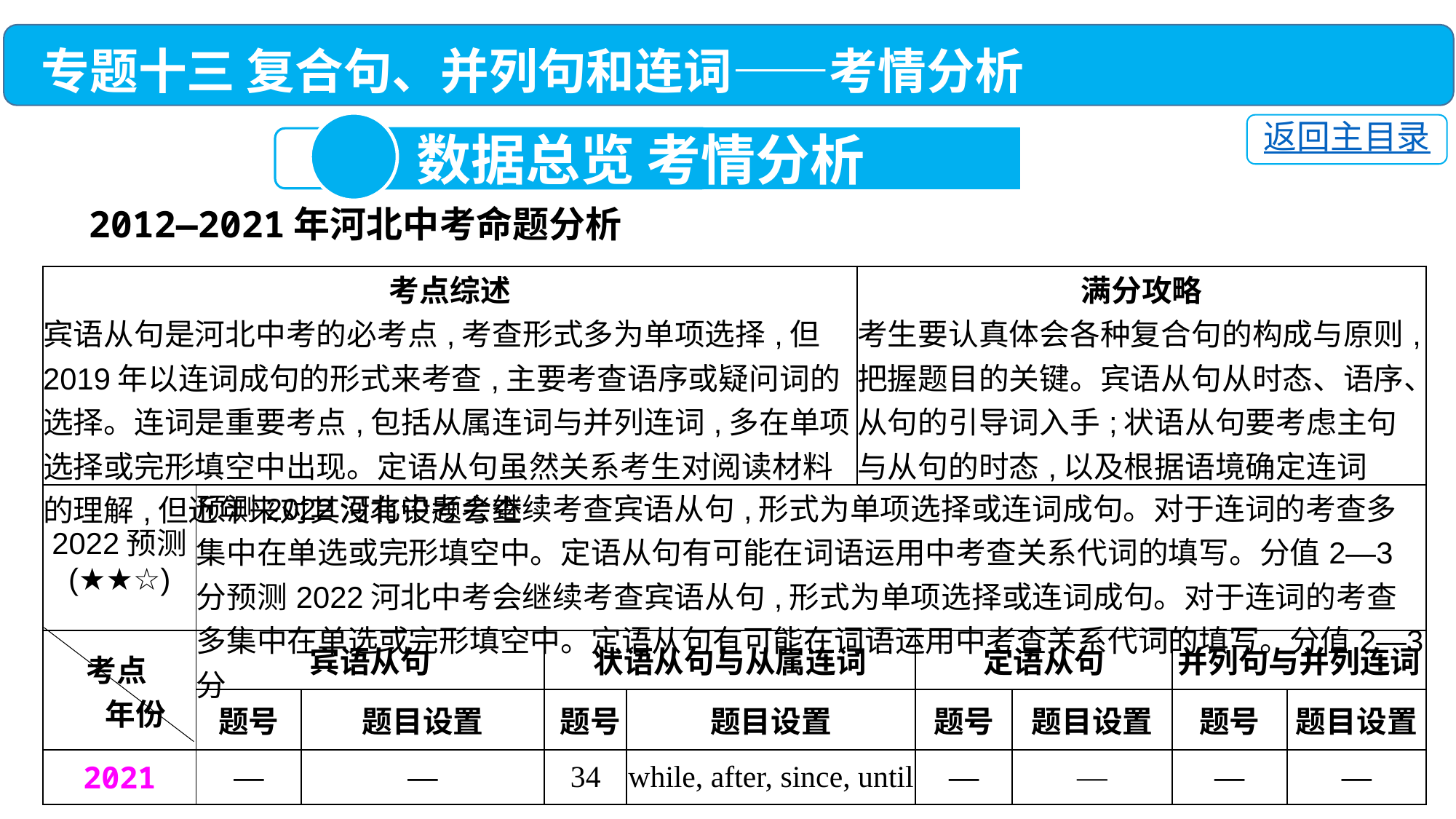

专题十三 复合句、并列句和连词——考情分析
1
返回主目录

   数据总览 考情分析
2012—2021年河北中考命题分析
| 考点综述 宾语从句是河北中考的必考点,考查形式多为单项选择,但2019年以连词成句的形式来考查,主要考查语序或疑问词的选择。连词是重要考点,包括从属连词与并列连词,多在单项选择或完形填空中出现。定语从句虽然关系考生对阅读材料的理解,但近年来对其没有设题考查 |  |  |  |  | 满分攻略 考生要认真体会各种复合句的构成与原则,把握题目的关键。宾语从句从时态、语序、从句的引导词入手;状语从句要考虑主句与从句的时态,以及根据语境确定连词 |  |  |  |  |
| --- | --- | --- | --- | --- | --- | --- | --- | --- | --- |
| 2022预测 (★★☆) | 预测2022河北中考会继续考查宾语从句,形式为单项选择或连词成句。对于连词的考查多集中在单选或完形填空中。定语从句有可能在词语运用中考查关系代词的填写。分值2—3分预测2022河北中考会继续考查宾语从句,形式为单项选择或连词成句。对于连词的考查多集中在单选或完形填空中。定语从句有可能在词语运用中考查关系代词的填写。分值2—3分 |  |  |  |  |  |  |  |  |
| 考点 年份 | 宾语从句 |  | 状语从句与从属连词 |  |  | 定语从句 |  | 并列句与并列连词 |  |
|  | 题号 | 题目设置 | 题号 | 题目设置 |  | 题号 | 题目设置 | 题号 | 题目设置 |
| 2021 | — | — | 34 | while, after, since, until |  | — | — | — | — |